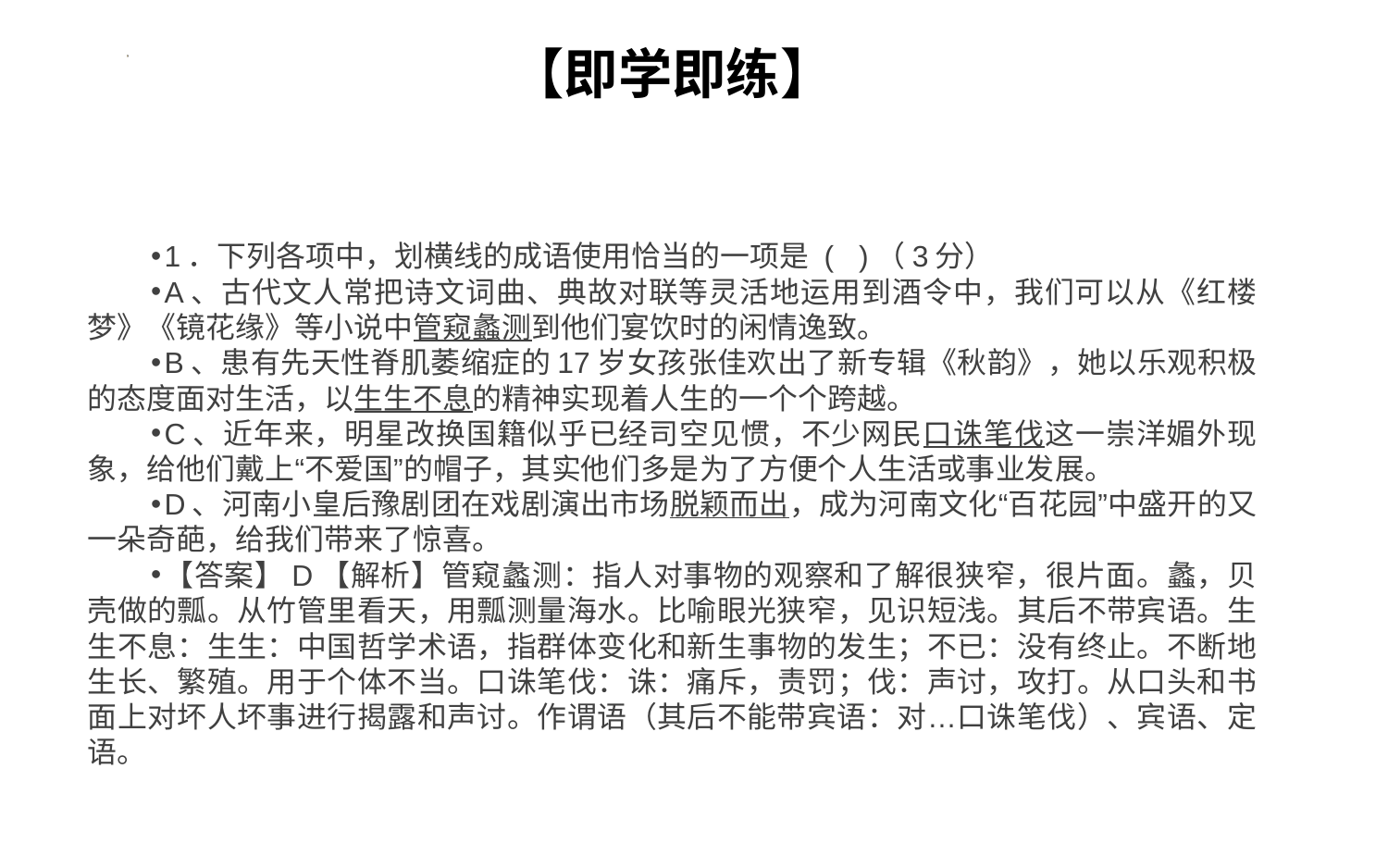

# 【即学即练】
1．下列各项中，划横线的成语使用恰当的一项是 (   )（3分）
A、古代文人常把诗文词曲、典故对联等灵活地运用到酒令中，我们可以从《红楼梦》《镜花缘》等小说中管窥蠡测到他们宴饮时的闲情逸致。
B、患有先天性脊肌萎缩症的17岁女孩张佳欢出了新专辑《秋韵》，她以乐观积极的态度面对生活，以生生不息的精神实现着人生的一个个跨越。
C、近年来，明星改换国籍似乎已经司空见惯，不少网民口诛笔伐这一崇洋媚外现象，给他们戴上“不爱国”的帽子，其实他们多是为了方便个人生活或事业发展。
D、河南小皇后豫剧团在戏剧演出市场脱颖而出，成为河南文化“百花园”中盛开的又一朵奇葩，给我们带来了惊喜。
【答案】D【解析】管窥蠡测：指人对事物的观察和了解很狭窄，很片面。蠡，贝壳做的瓢。从竹管里看天，用瓢测量海水。比喻眼光狭窄，见识短浅。其后不带宾语。生生不息：生生：中国哲学术语，指群体变化和新生事物的发生；不已：没有终止。不断地生长、繁殖。用于个体不当。口诛笔伐：诛：痛斥，责罚；伐：声讨，攻打。从口头和书面上对坏人坏事进行揭露和声讨。作谓语（其后不能带宾语：对…口诛笔伐）、宾语、定语。